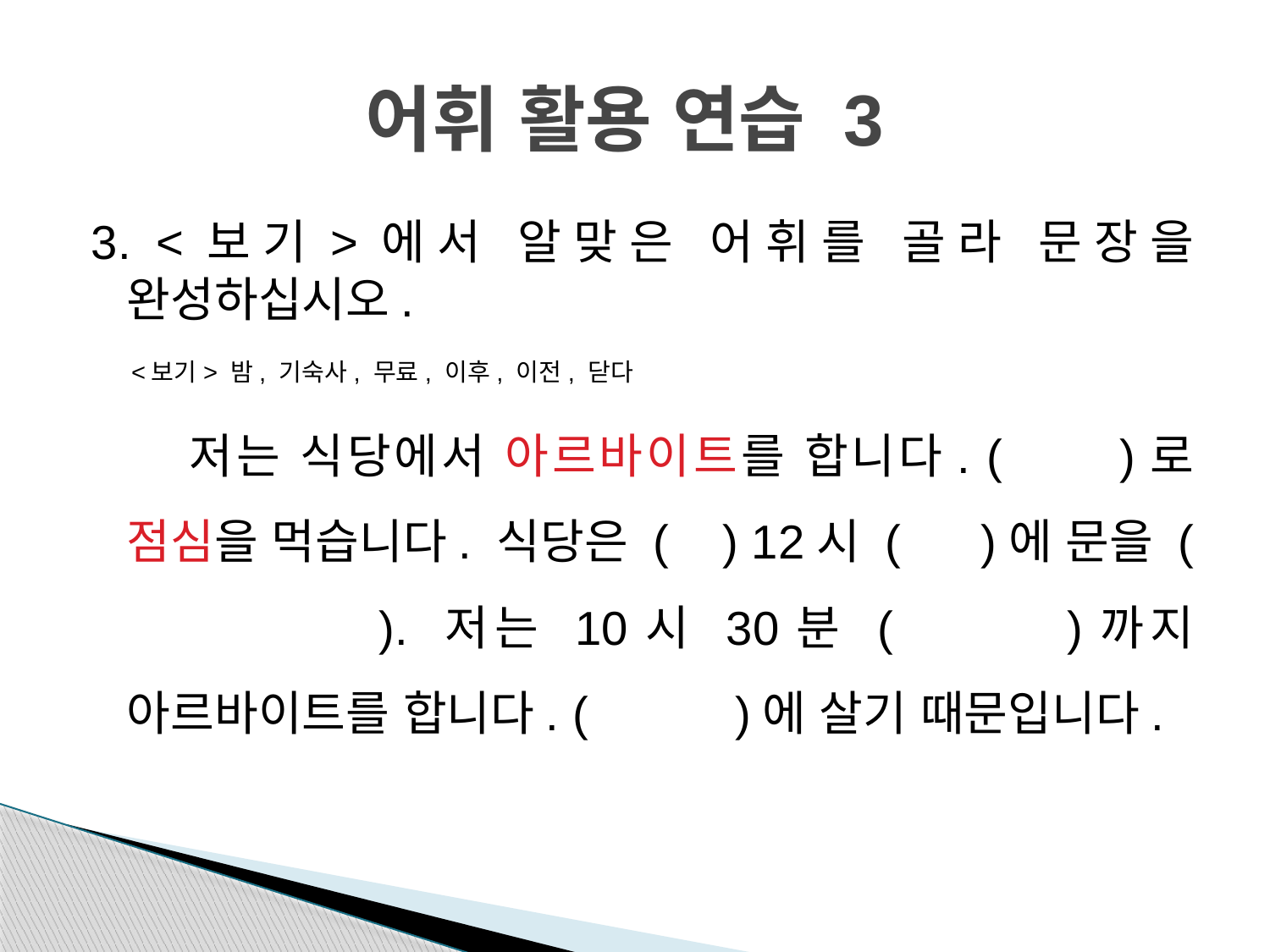

# 어휘 활용 연습 3
3. <보기>에서 알맞은 어휘를 골라 문장을 완성하십시오.
   <보기> 밤, 기숙사, 무료, 이후, 이전, 닫다
     저는 식당에서 아르바이트를 합니다. (       )로 점심을 먹습니다. 식당은 (    ) 12시 (      )에 문을 (              ). 저는 10시 30분 (         )까지 아르바이트를 합니다. (           )에 살기 때문입니다.